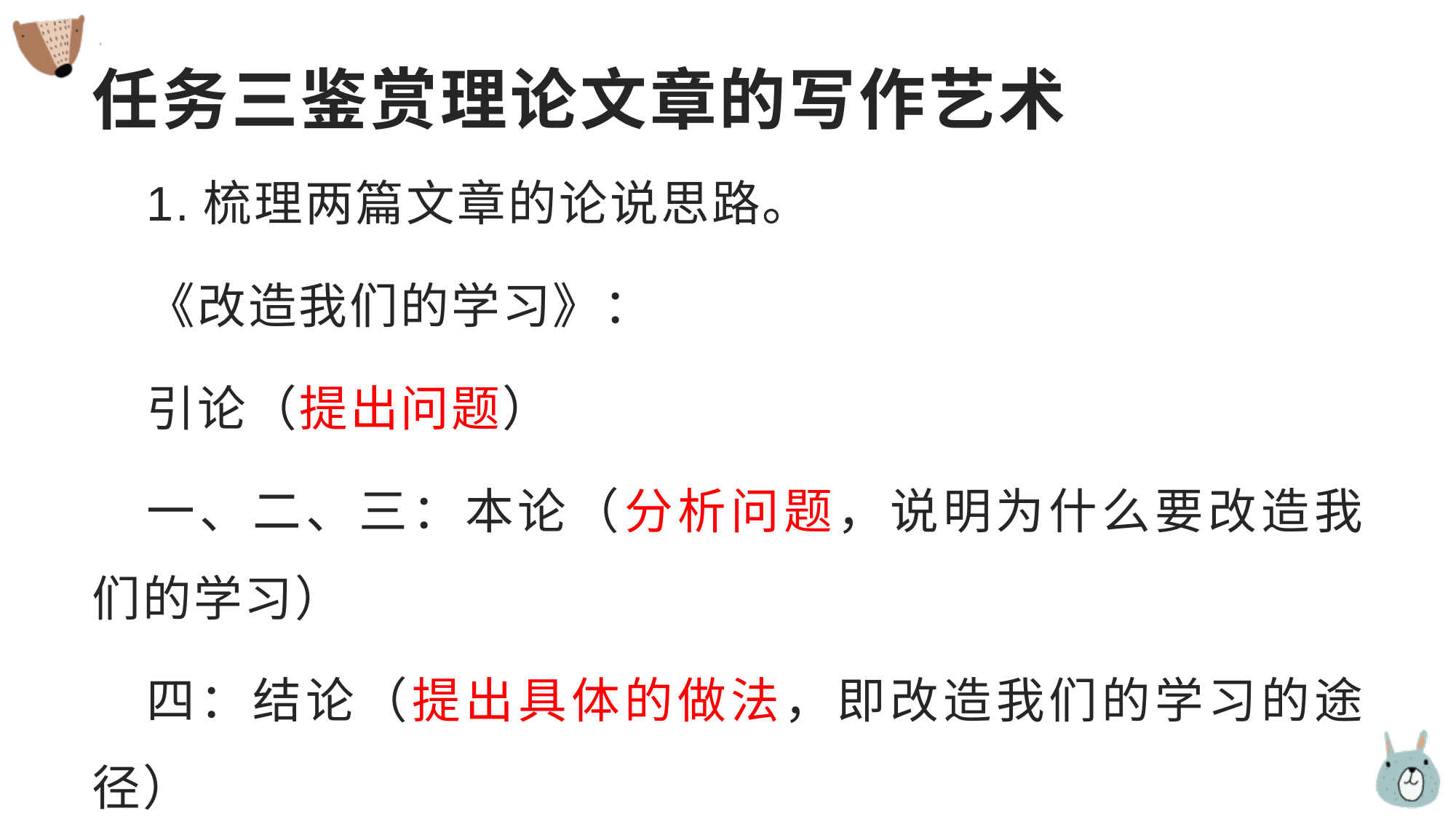

# 任务三鉴赏理论文章的写作艺术
1.梳理两篇文章的论说思路。
《改造我们的学习》：
引论（提出问题）
一、二、三：本论（分析问题，说明为什么要改造我们的学习）
四：结论（提出具体的做法，即改造我们的学习的途径）